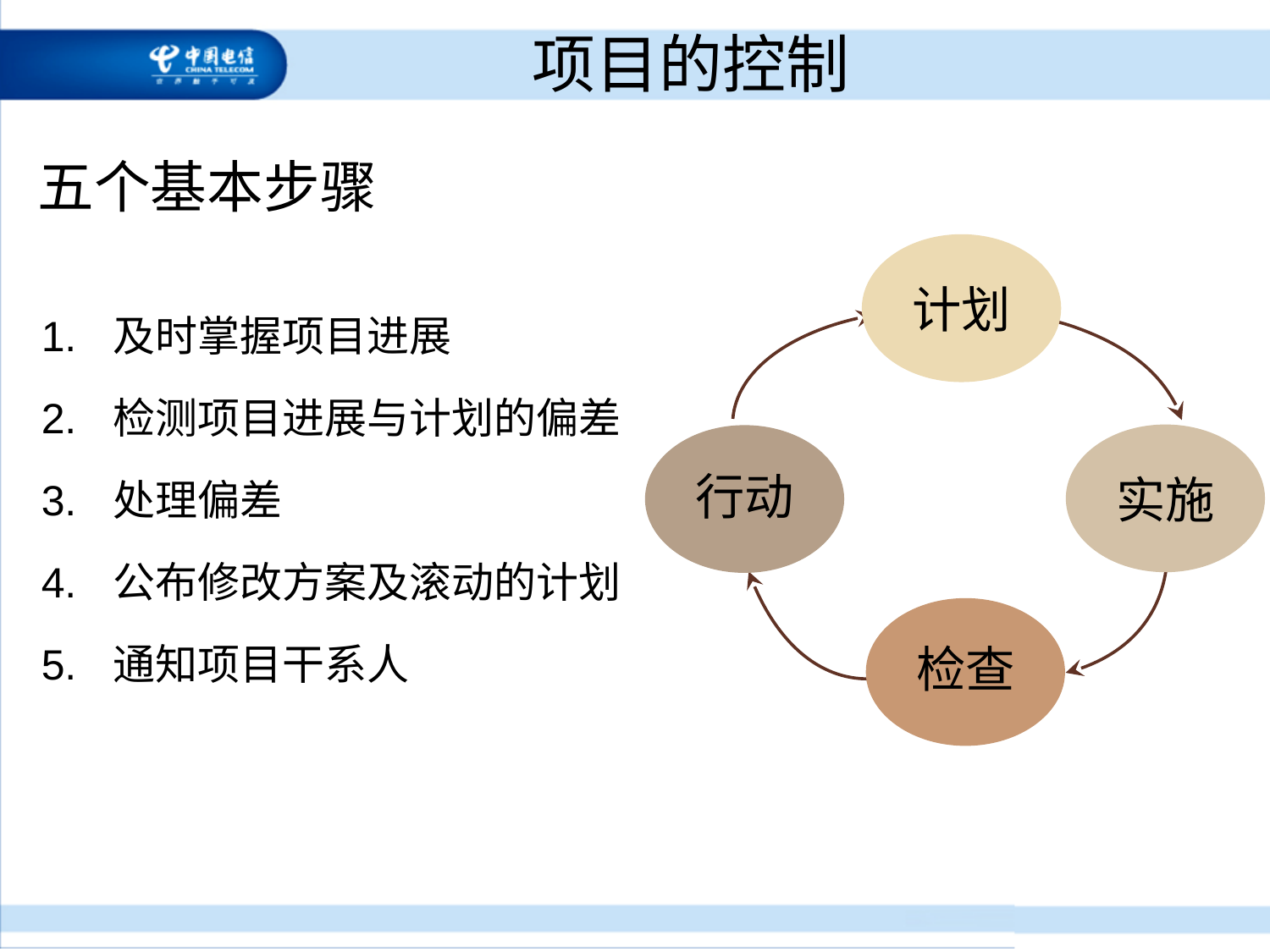

# 项目的控制
五个基本步骤
计划

实施
行动

检查
及时掌握项目进展
检测项目进展与计划的偏差
处理偏差
公布修改方案及滚动的计划
通知项目干系人